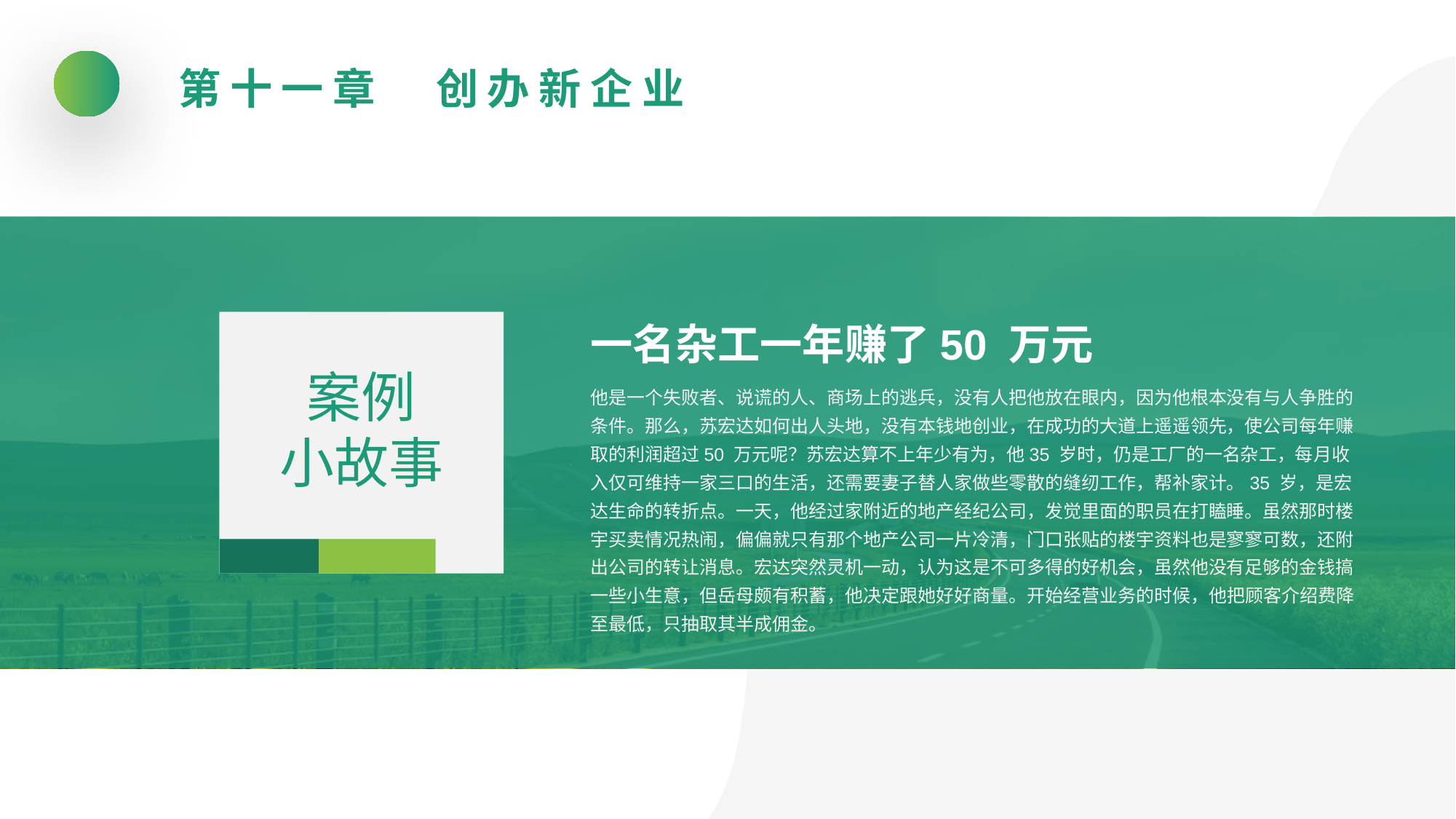

第十一章　创办新企业

一名杂工一年赚了50 万元

案例
小故事

他是一个失败者、说谎的人、商场上的逃兵，没有人把他放在眼内，因为他根本没有与人争胜的条件。那么，苏宏达如何出人头地，没有本钱地创业，在成功的大道上遥遥领先，使公司每年赚取的利润超过50 万元呢？苏宏达算不上年少有为，他35 岁时，仍是工厂的一名杂工，每月收入仅可维持一家三口的生活，还需要妻子替人家做些零散的缝纫工作，帮补家计。35 岁，是宏达生命的转折点。一天，他经过家附近的地产经纪公司，发觉里面的职员在打瞌睡。虽然那时楼宇买卖情况热闹，偏偏就只有那个地产公司一片冷清，门口张贴的楼宇资料也是寥寥可数，还附出公司的转让消息。宏达突然灵机一动，认为这是不可多得的好机会，虽然他没有足够的金钱搞一些小生意，但岳母颇有积蓄，他决定跟她好好商量。开始经营业务的时候，他把顾客介绍费降至最低，只抽取其半成佣金。